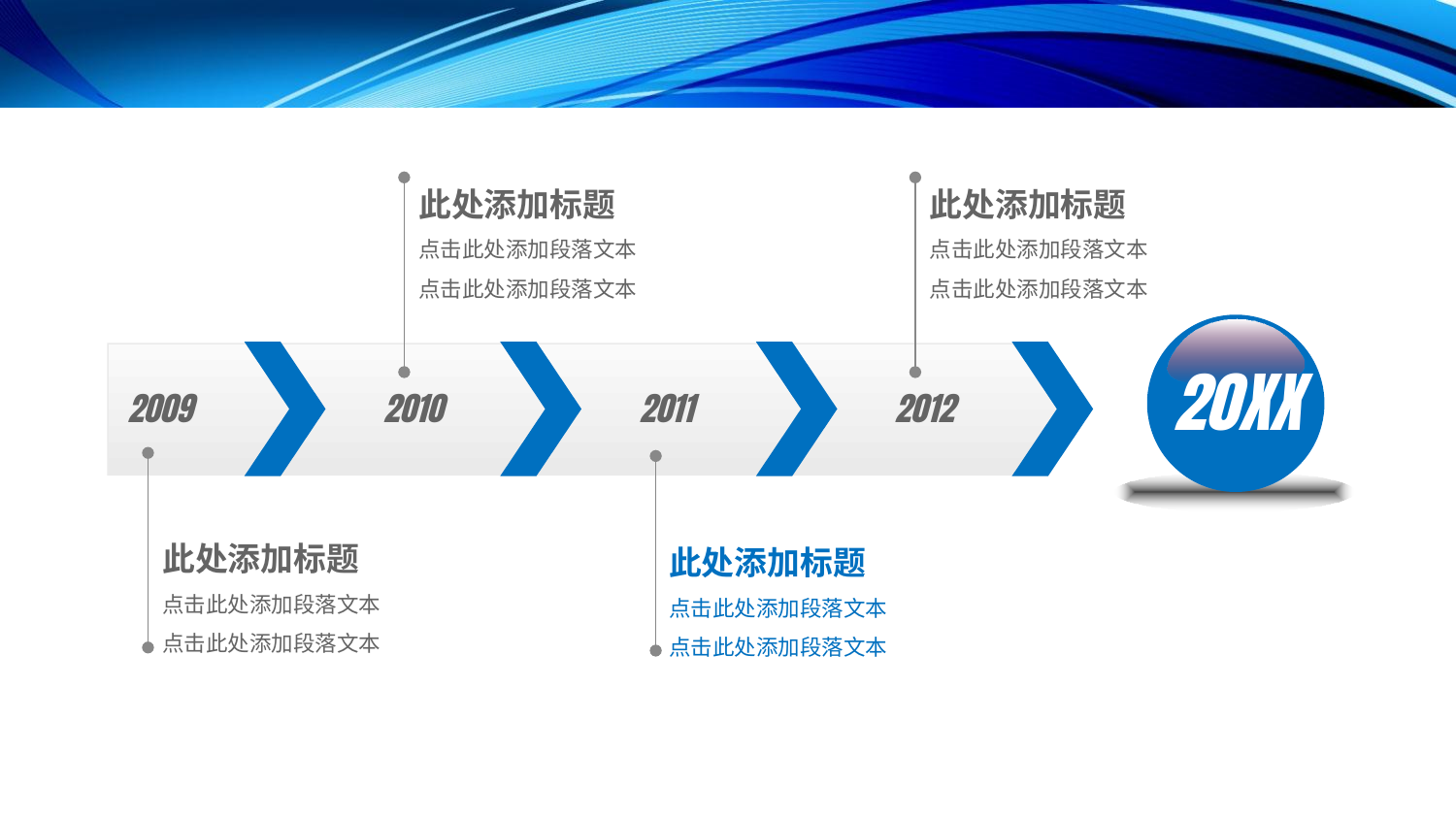

#
此处添加标题
点击此处添加段落文本
点击此处添加段落文本
此处添加标题
点击此处添加段落文本
点击此处添加段落文本

20XX

2009
2010
2011
2012
此处添加标题
点击此处添加段落文本
点击此处添加段落文本
此处添加标题
点击此处添加段落文本
点击此处添加段落文本